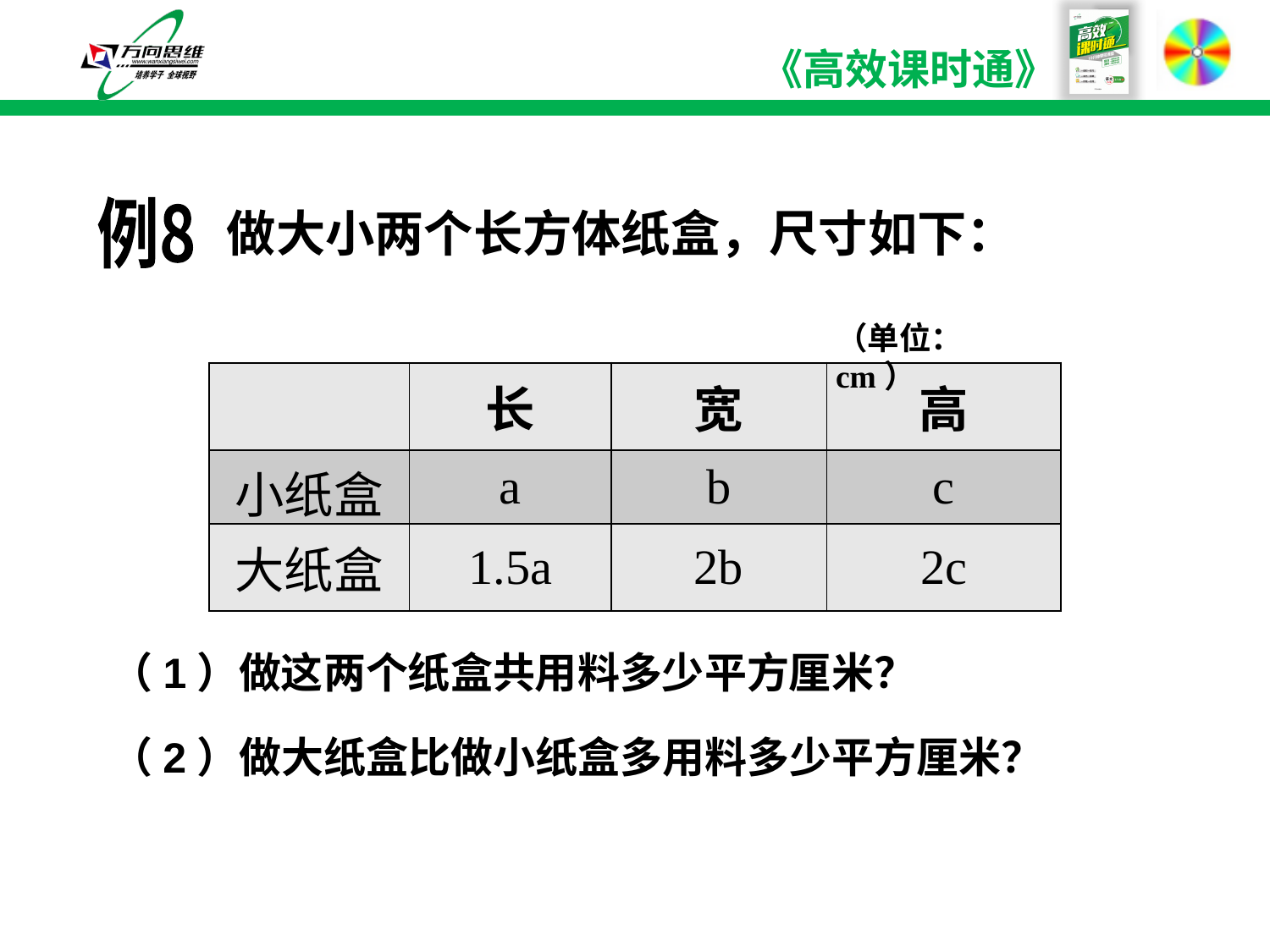

例8
做大小两个长方体纸盒，尺寸如下：
（单位：cm）
|  | 长 | 宽 | 高 |
| --- | --- | --- | --- |
| 小纸盒 | a | b | c |
| 大纸盒 | 1.5a | 2b | 2c |
（1）做这两个纸盒共用料多少平方厘米？
（2）做大纸盒比做小纸盒多用料多少平方厘米？